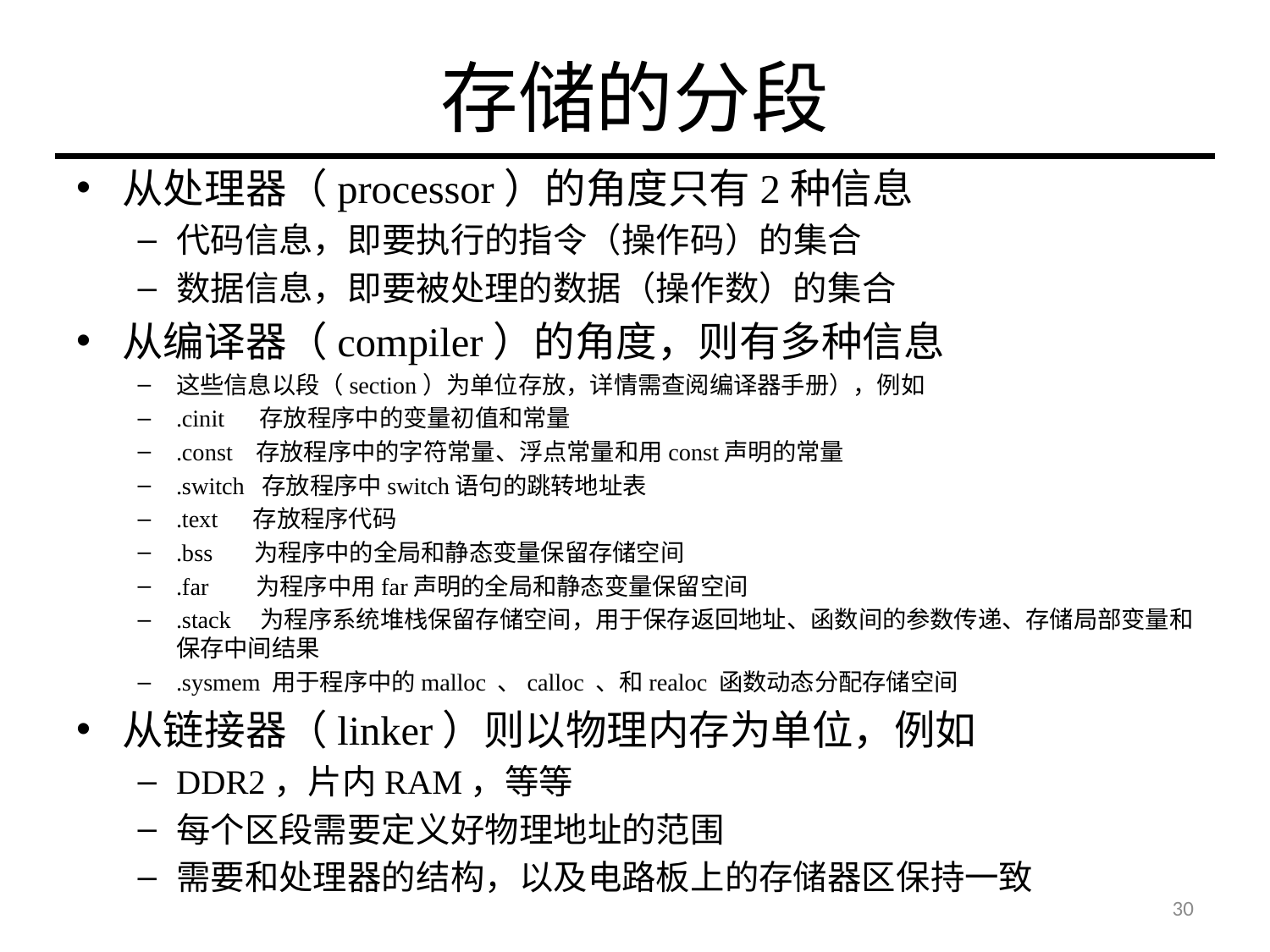

# 存储的分段
从处理器（processor）的角度只有2种信息
代码信息，即要执行的指令（操作码）的集合
数据信息，即要被处理的数据（操作数）的集合
从编译器（compiler）的角度，则有多种信息
这些信息以段（section）为单位存放，详情需查阅编译器手册），例如
.cinit     存放程序中的变量初值和常量
.const   存放程序中的字符常量、浮点常量和用const声明的常量
.switch  存放程序中switch语句的跳转地址表
.text     存放程序代码
.bss      为程序中的全局和静态变量保留存储空间
.far       为程序中用far声明的全局和静态变量保留空间
.stack    为程序系统堆栈保留存储空间，用于保存返回地址、函数间的参数传递、存储局部变量和保存中间结果
.sysmem 用于程序中的malloc 、calloc 、和realoc 函数动态分配存储空间
从链接器（linker）则以物理内存为单位，例如
DDR2，片内RAM，等等
每个区段需要定义好物理地址的范围
需要和处理器的结构，以及电路板上的存储器区保持一致
30